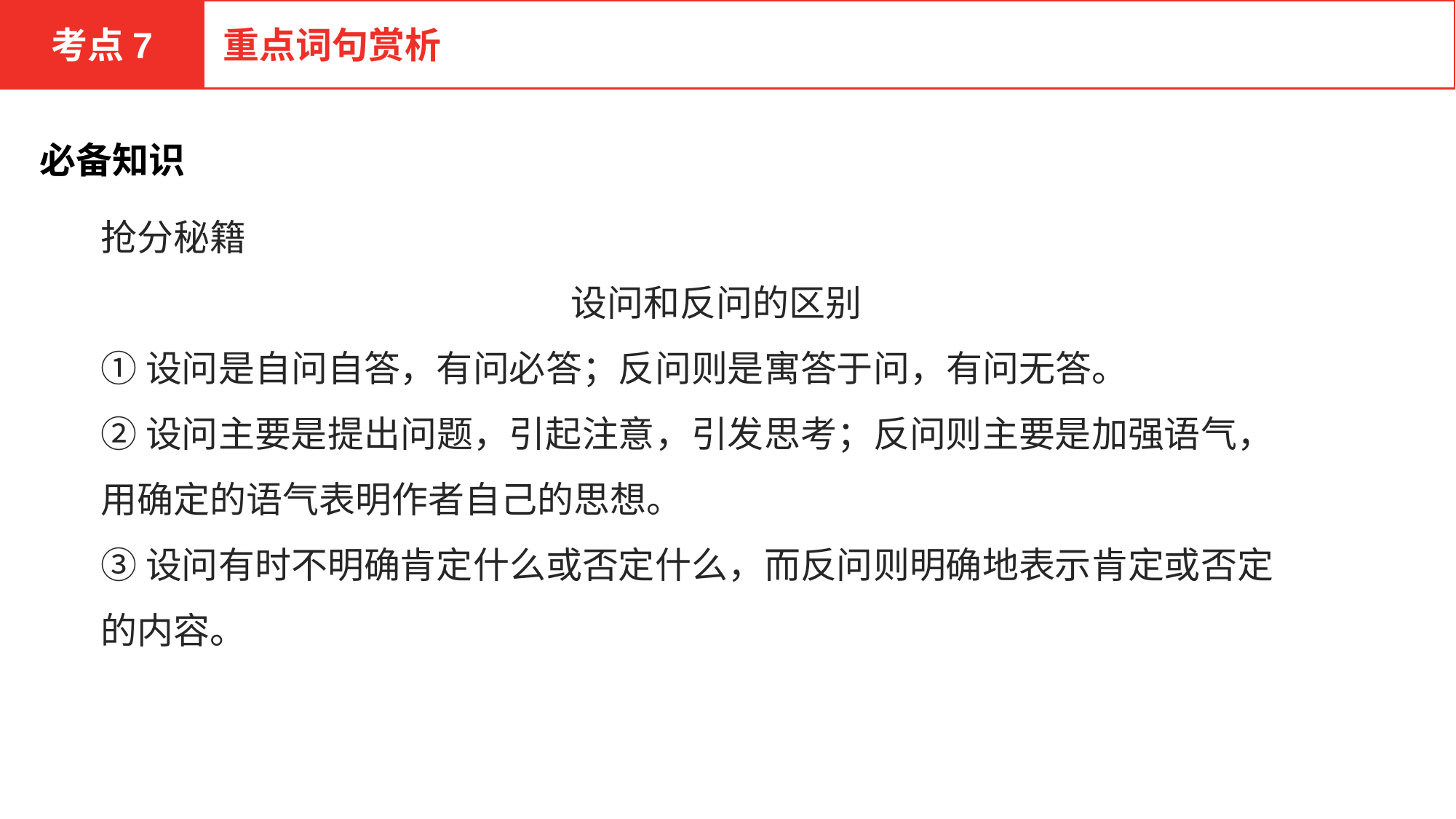

考点7
重点词句赏析
必备知识
抢分秘籍
   设问和反问的区别
①设问是自问自答，有问必答；反问则是寓答于问，有问无答。
②设问主要是提出问题，引起注意，引发思考；反问则主要是加强语气，用确定的语气表明作者自己的思想。
③设问有时不明确肯定什么或否定什么，而反问则明确地表示肯定或否定的内容。